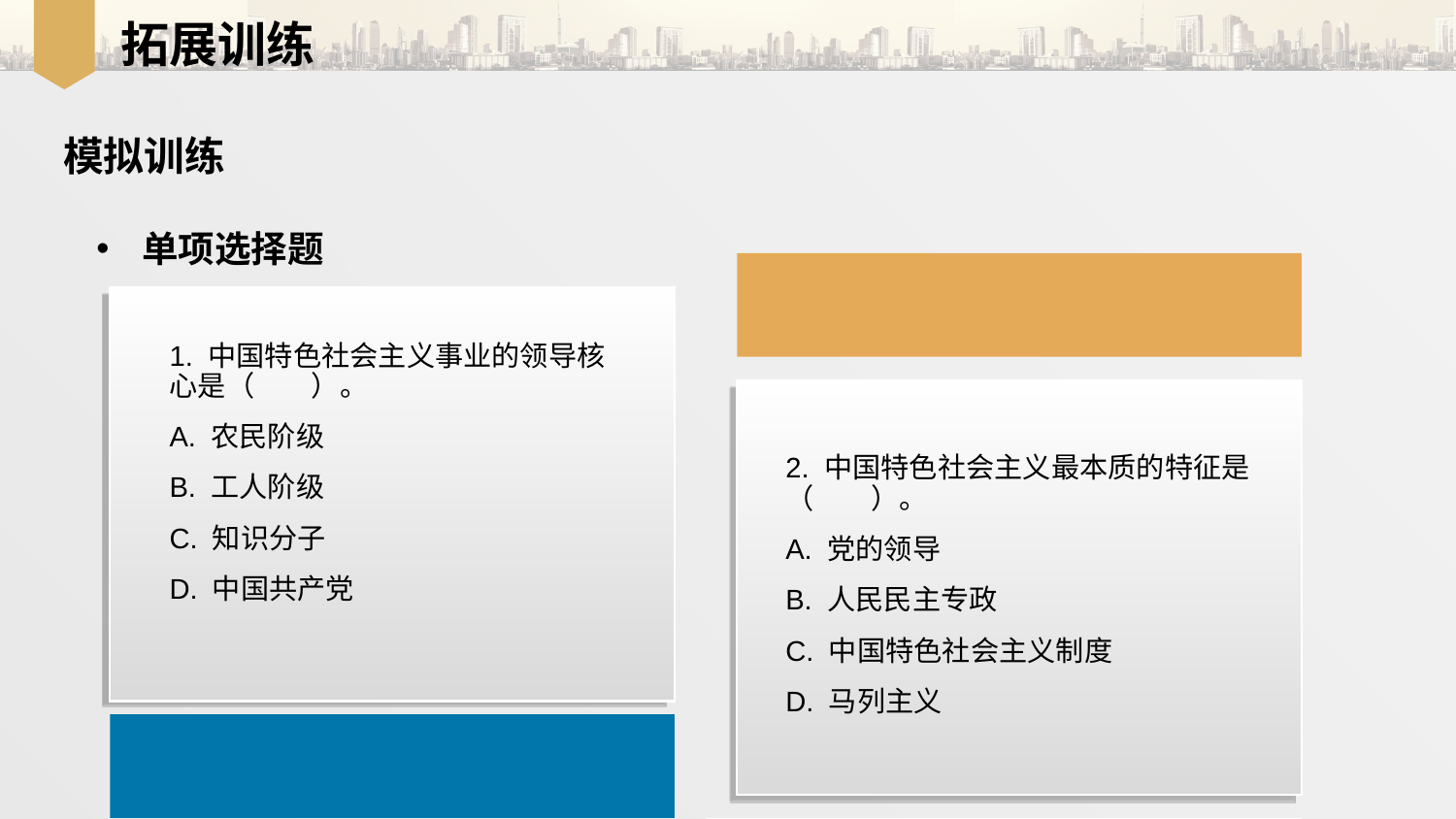

拓展训练
模拟训练
单项选择题

1. 中国特色社会主义事业的领导核心是（　　）。
A. 农民阶级
B. 工人阶级
C. 知识分子
D. 中国共产党

2. 中国特色社会主义最本质的特征是（　　）。
A. 党的领导
B. 人民民主专政
C. 中国特色社会主义制度
D. 马列主义